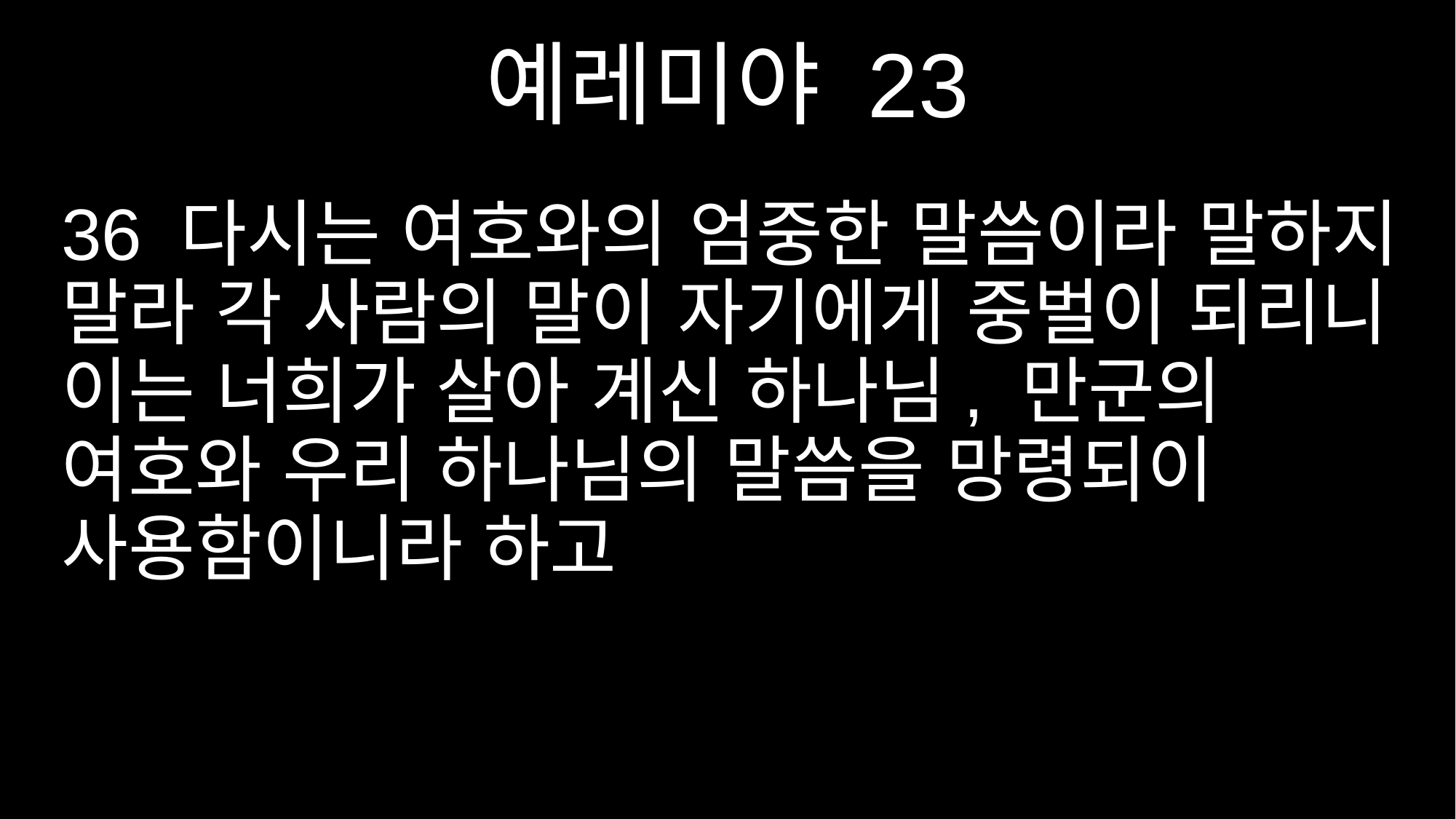

예레미야 23
36 다시는 여호와의 엄중한 말씀이라 말하지 말라 각 사람의 말이 자기에게 중벌이 되리니 이는 너희가 살아 계신 하나님, 만군의 여호와 우리 하나님의 말씀을 망령되이 사용함이니라 하고